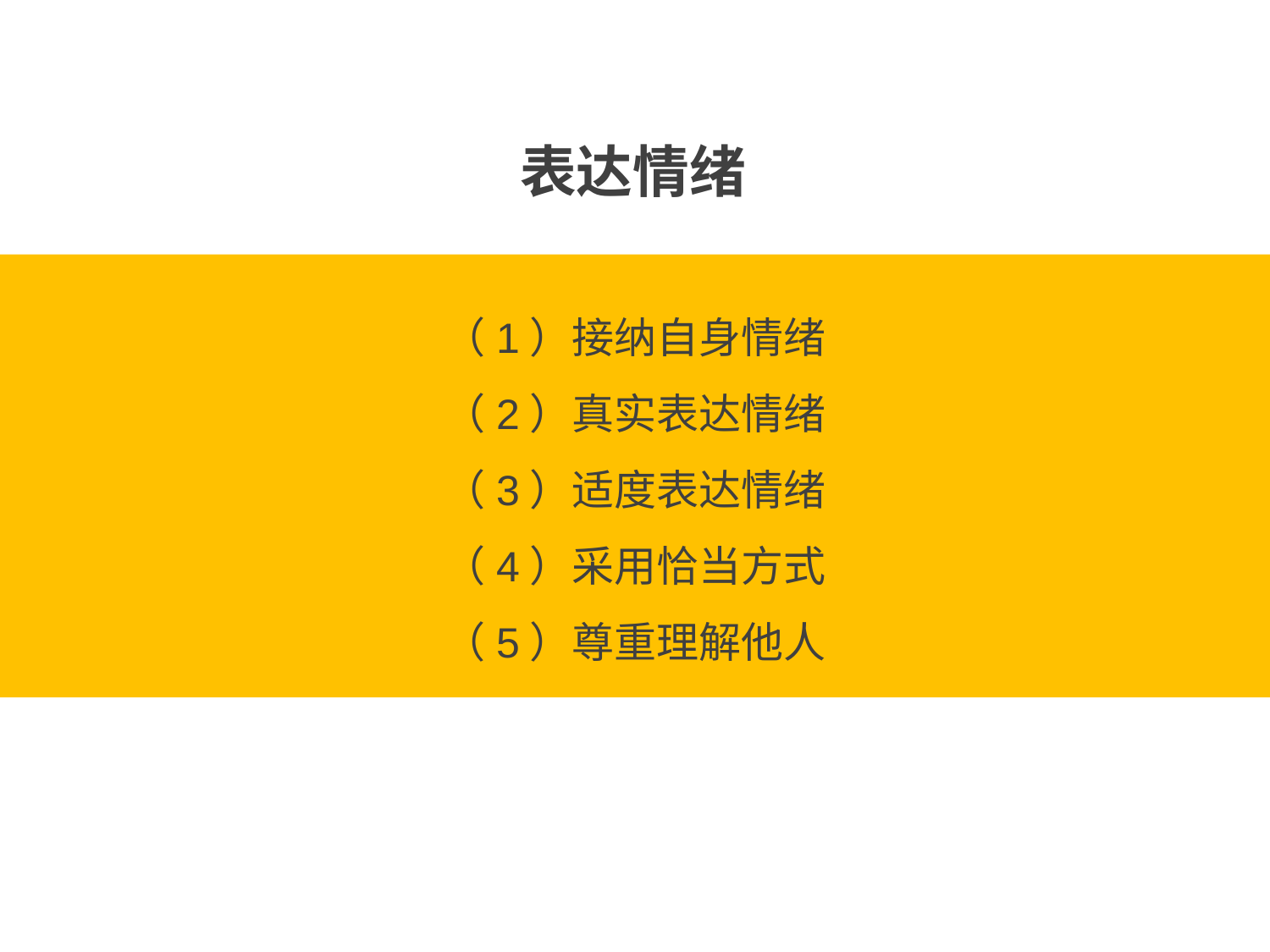

表达情绪
（1）接纳自身情绪
（2）真实表达情绪
（3）适度表达情绪
（4）采用恰当方式
（5）尊重理解他人